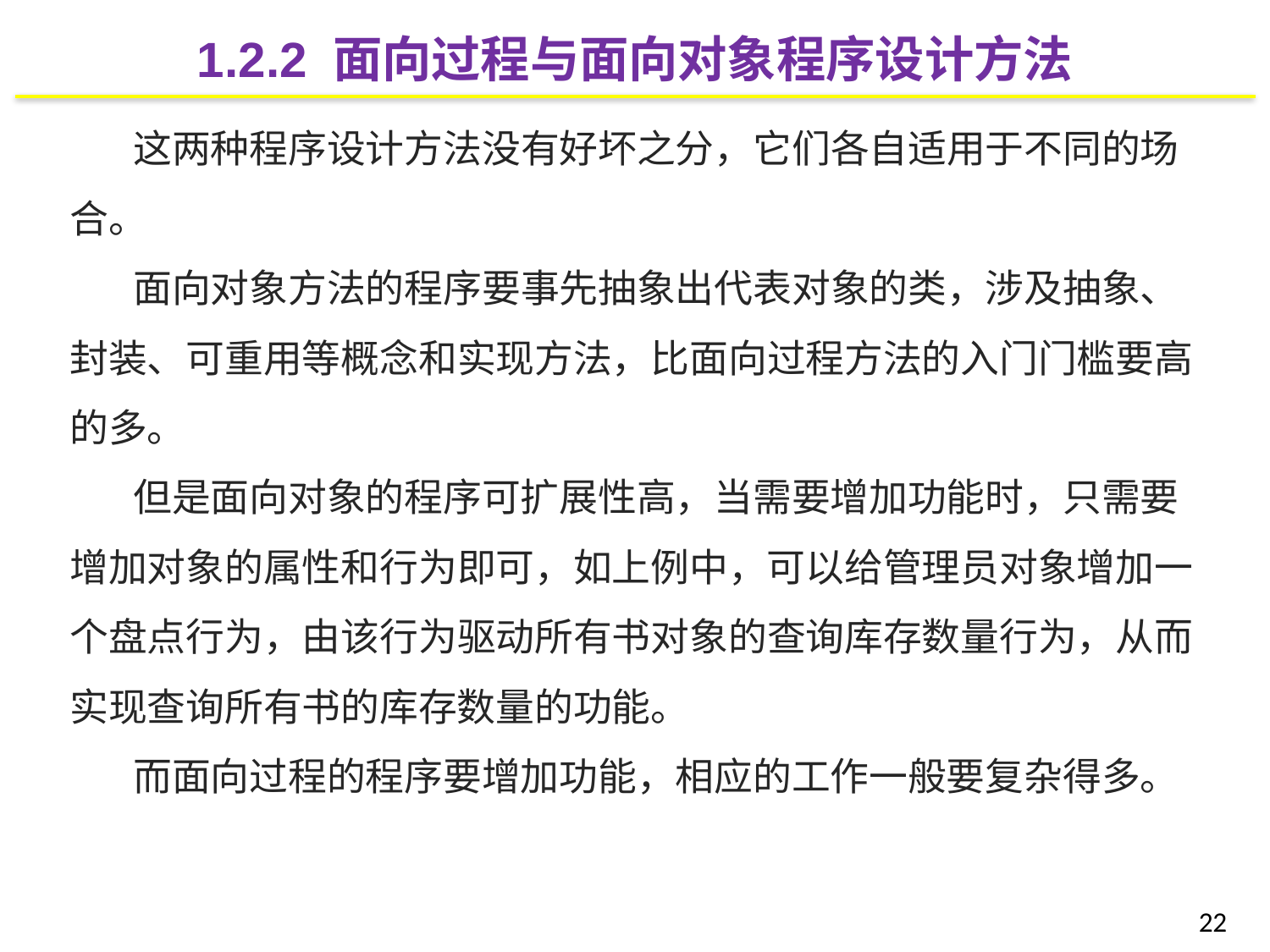

1.2.2 面向过程与面向对象程序设计方法
这两种程序设计方法没有好坏之分，它们各自适用于不同的场合。
面向对象方法的程序要事先抽象出代表对象的类，涉及抽象、封装、可重用等概念和实现方法，比面向过程方法的入门门槛要高的多。
但是面向对象的程序可扩展性高，当需要增加功能时，只需要增加对象的属性和行为即可，如上例中，可以给管理员对象增加一个盘点行为，由该行为驱动所有书对象的查询库存数量行为，从而实现查询所有书的库存数量的功能。
而面向过程的程序要增加功能，相应的工作一般要复杂得多。

22